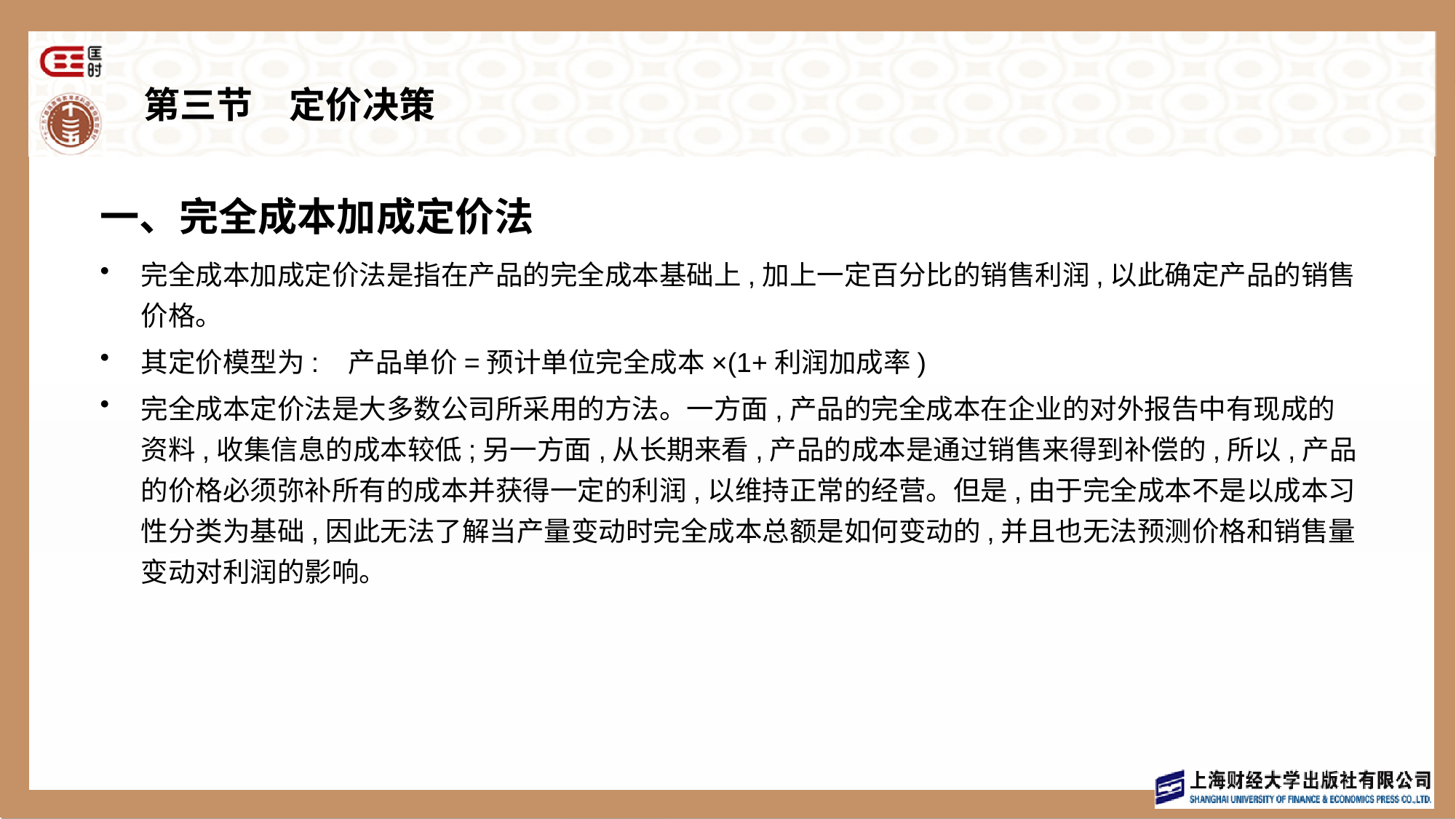

# 第三节　定价决策
一、完全成本加成定价法
完全成本加成定价法是指在产品的完全成本基础上,加上一定百分比的销售利润,以此确定产品的销售价格。
其定价模型为:   产品单价=预计单位完全成本×(1+利润加成率)
完全成本定价法是大多数公司所采用的方法。一方面,产品的完全成本在企业的对外报告中有现成的资料,收集信息的成本较低;另一方面,从长期来看,产品的成本是通过销售来得到补偿的,所以,产品的价格必须弥补所有的成本并获得一定的利润,以维持正常的经营。但是,由于完全成本不是以成本习性分类为基础,因此无法了解当产量变动时完全成本总额是如何变动的,并且也无法预测价格和销售量变动对利润的影响。